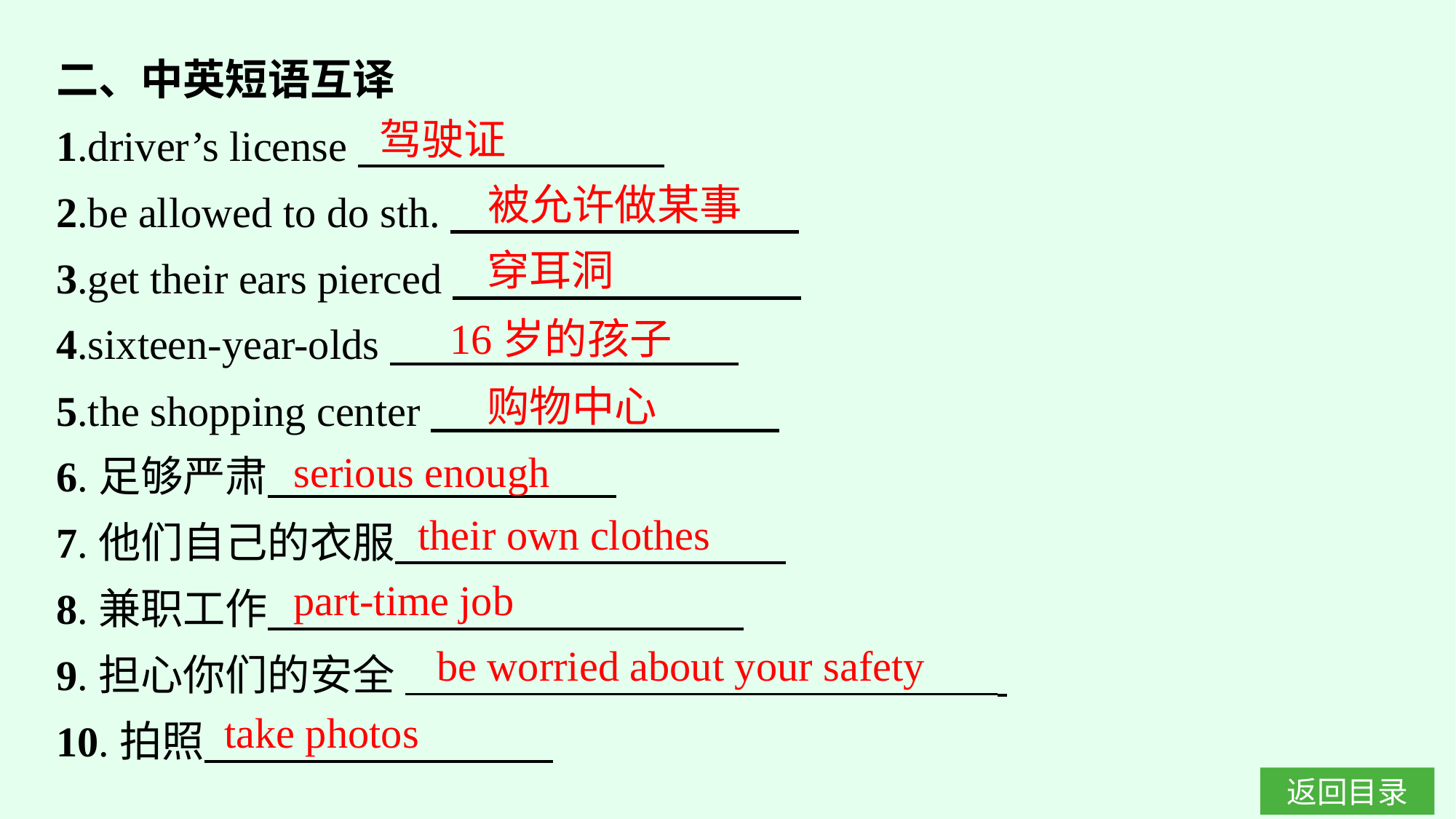

二、中英短语互译
1.driver’s license
2.be allowed to do sth.
3.get their ears pierced
4.sixteen-year-olds
5.the shopping center
6.足够严肃
7.他们自己的衣服
8.兼职工作
9.担心你们的安全
10.拍照
驾驶证
被允许做某事
穿耳洞
16岁的孩子
购物中心
serious enough
their own clothes
part-time job
be worried about your safety
take photos